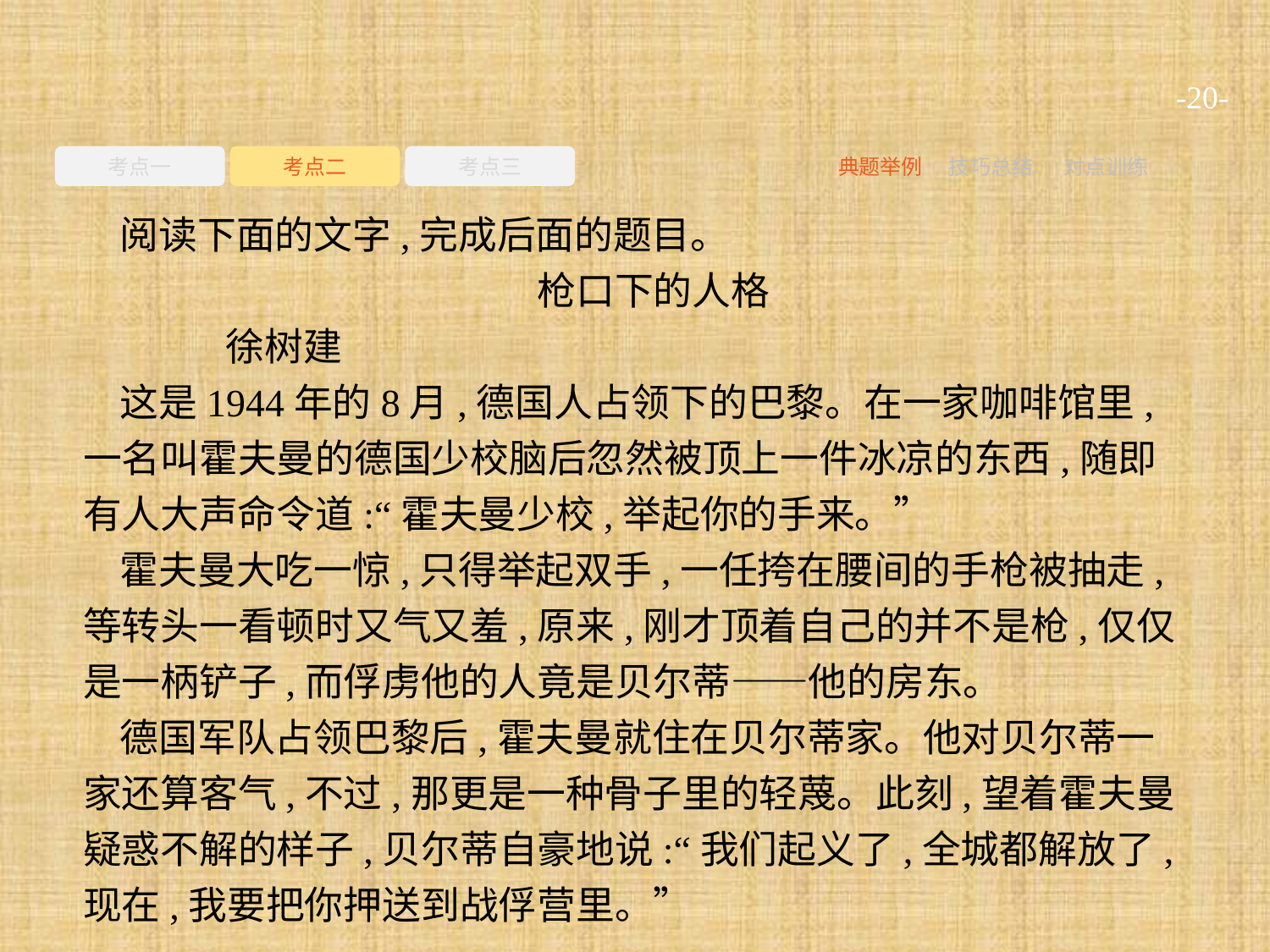

-20-
考点一
考点二
考点三
典题举例
技巧总结
对点训练
阅读下面的文字,完成后面的题目。
枪口下的人格
	徐树建
这是1944年的8月,德国人占领下的巴黎。在一家咖啡馆里,一名叫霍夫曼的德国少校脑后忽然被顶上一件冰凉的东西,随即有人大声命令道:“霍夫曼少校,举起你的手来。”
霍夫曼大吃一惊,只得举起双手,一任挎在腰间的手枪被抽走,等转头一看顿时又气又羞,原来,刚才顶着自己的并不是枪,仅仅是一柄铲子,而俘虏他的人竟是贝尔蒂——他的房东。
德国军队占领巴黎后,霍夫曼就住在贝尔蒂家。他对贝尔蒂一家还算客气,不过,那更是一种骨子里的轻蔑。此刻,望着霍夫曼疑惑不解的样子,贝尔蒂自豪地说:“我们起义了,全城都解放了,现在,我要把你押送到战俘营里。”